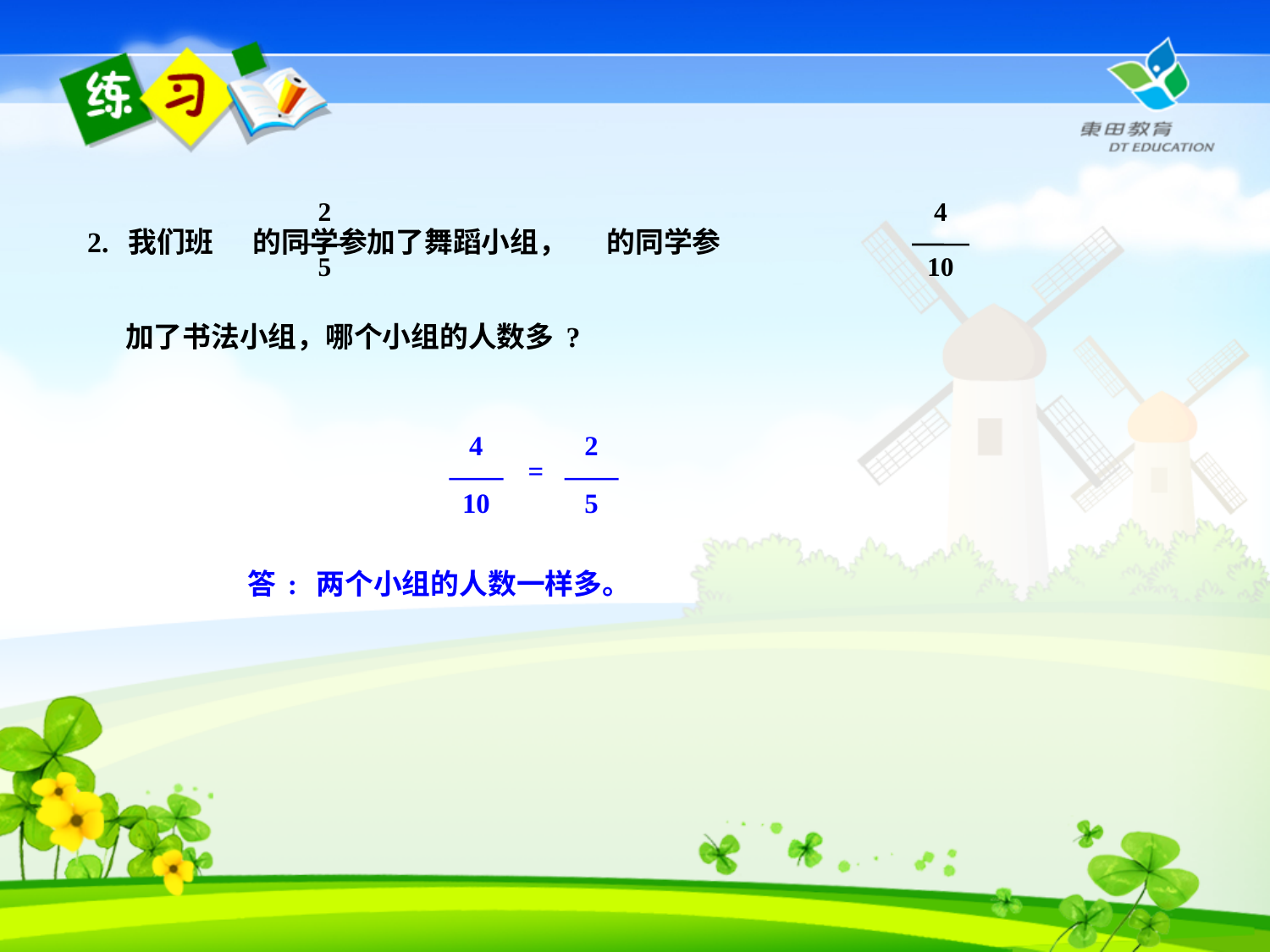

2. 我们班      的同学参加了舞蹈小组，      的同学参
    加了书法小组，哪个小组的人数多?
2
5

4
10

4
10

2
5
=

答: 两个小组的人数一样多。